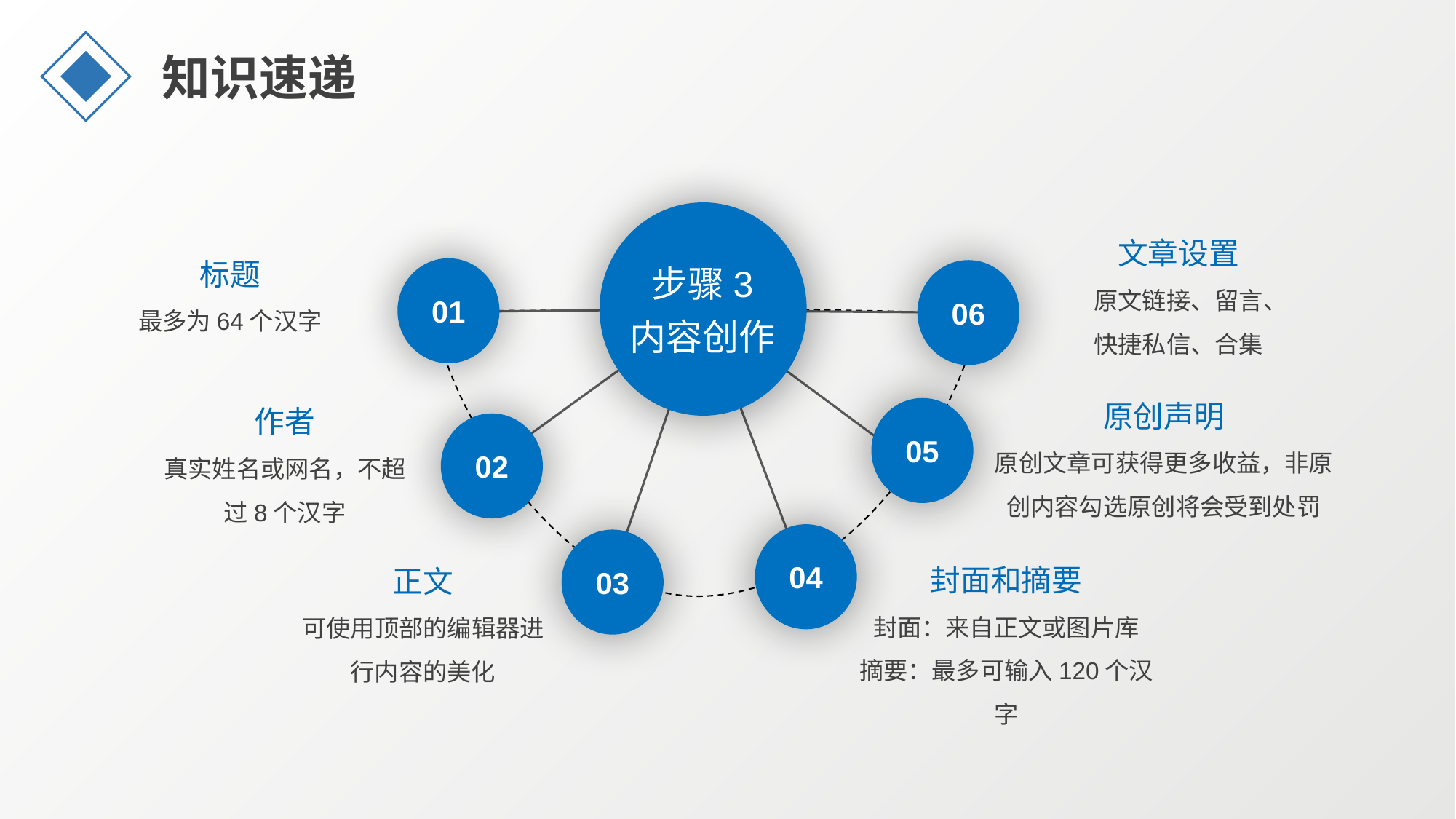

知识速递

文章设置
原文链接、留言、快捷私信、合集
标题
最多为64个汉字
步骤3
内容创作
01
06

原创声明
原创文章可获得更多收益，非原创内容勾选原创将会受到处罚
作者
真实姓名或网名，不超过8个汉字
05
02
04
03
封面和摘要
封面：来自正文或图片库
摘要：最多可输入120个汉字
正文
可使用顶部的编辑器进行内容的美化